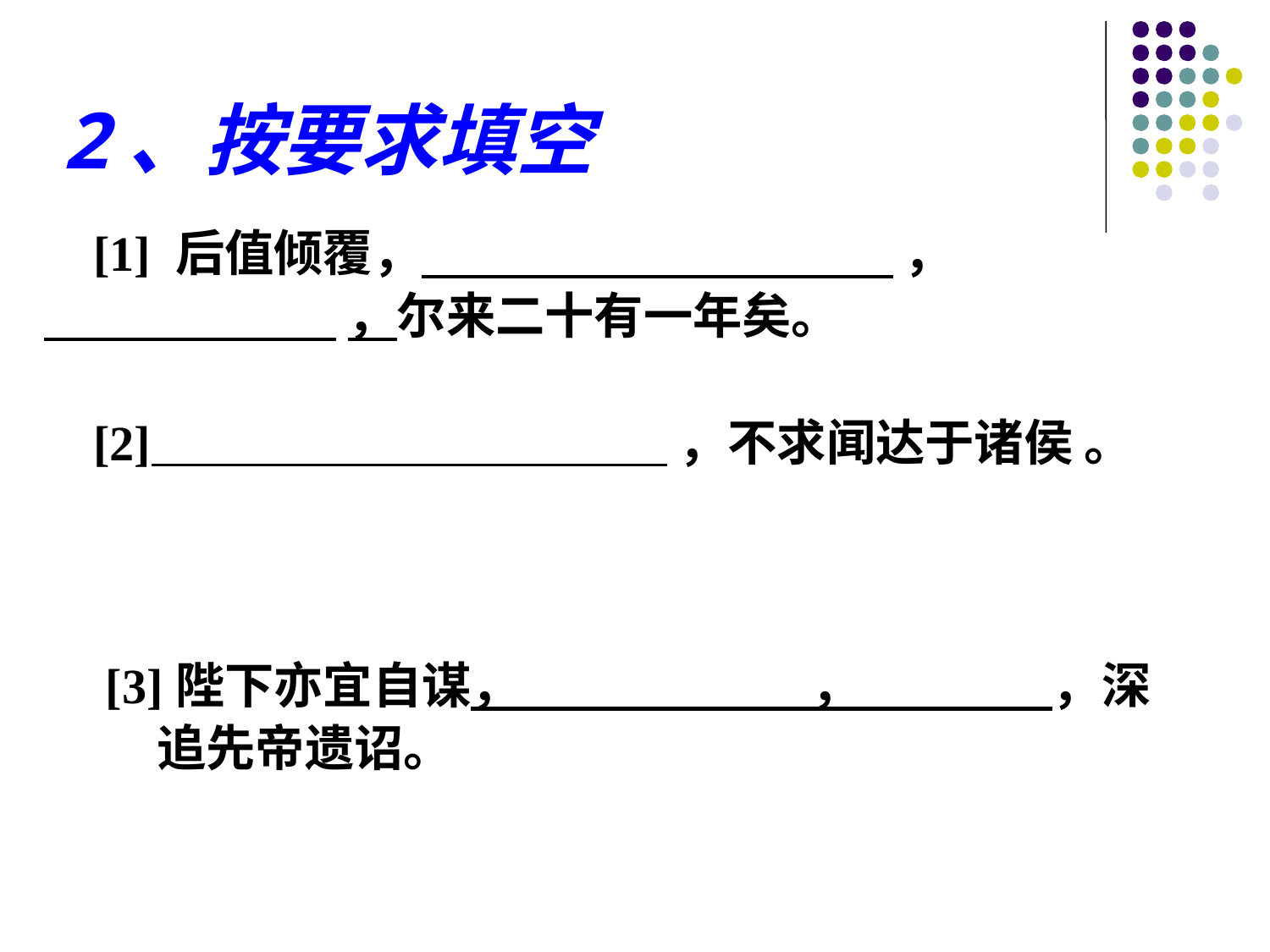

2、按要求填空
    [1] 后值倾覆，                                           ，
                          ，尔来二十有一年矣。

    [2]                                          ，不求闻达于诸侯 。

     [3]陛下亦宜自谋，                          ，                 ，深
         追先帝遗诏。